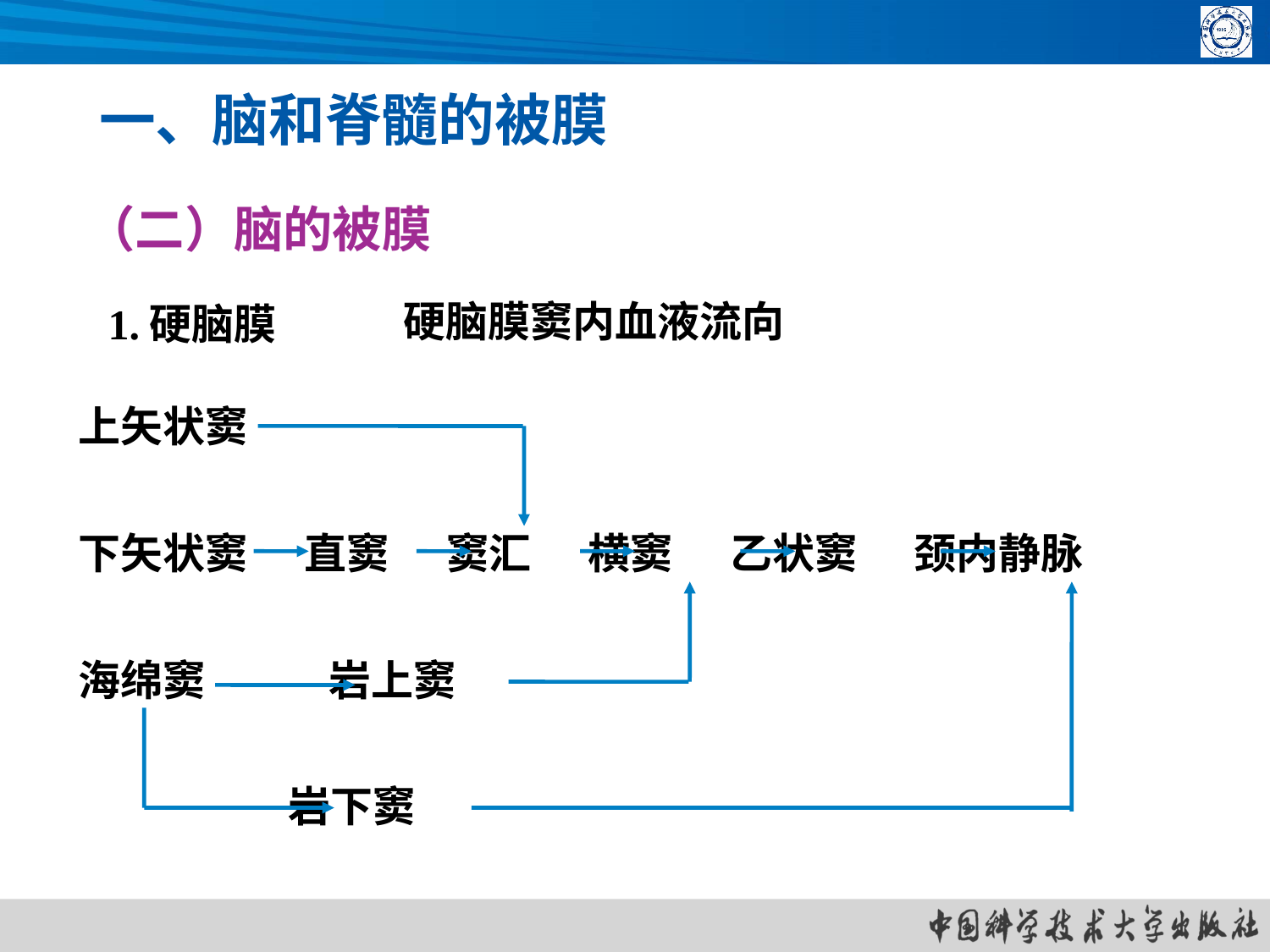

一、脑和脊髓的被膜
（二）脑的被膜
# 硬脑膜窦内血液流向
1.硬脑膜
上矢状窦

下矢状窦      直窦      窦汇      横窦      乙状窦      颈内静脉

海绵窦             岩上窦

                     岩下窦